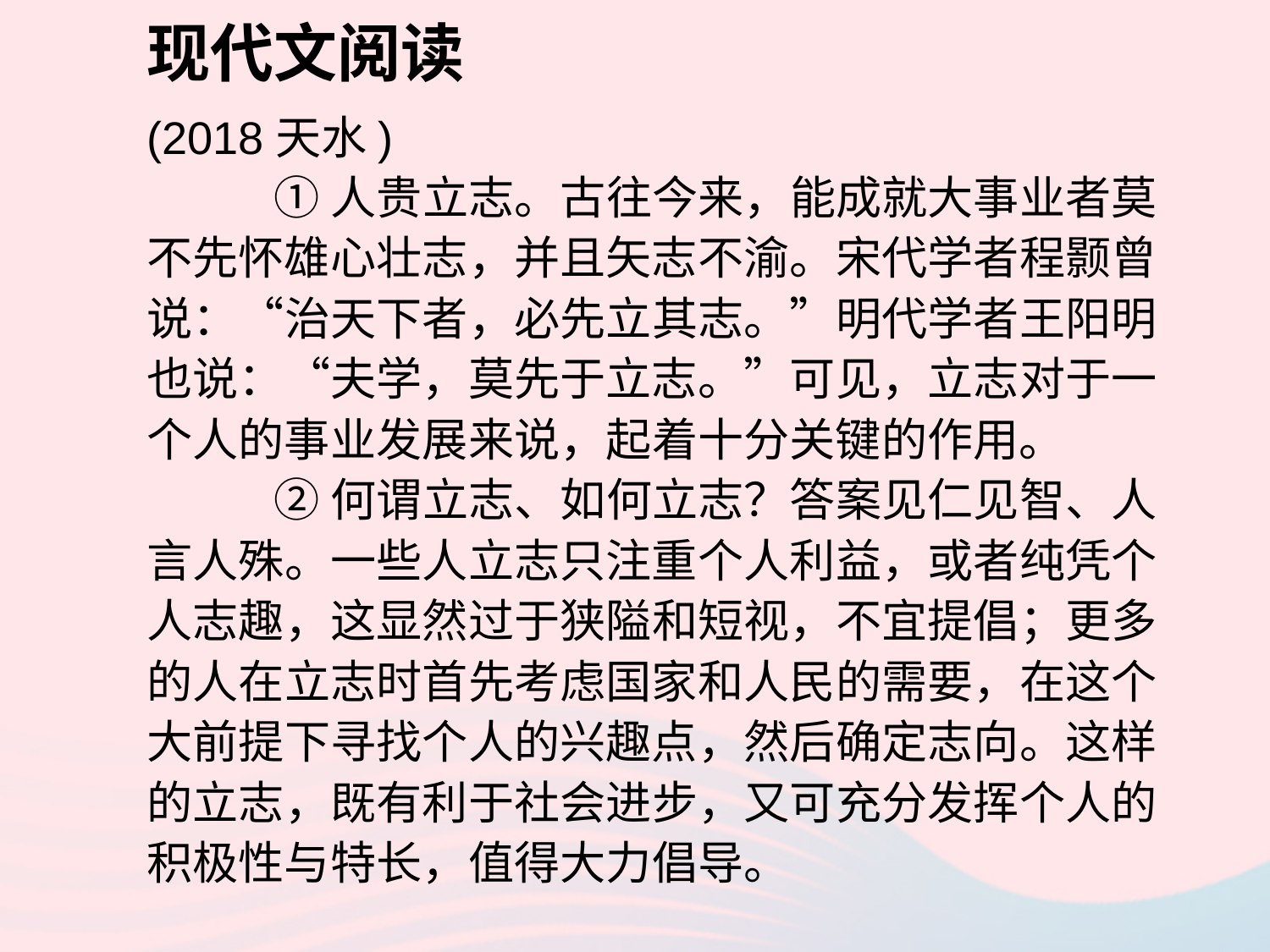

现代文阅读
(2018天水)
	①人贵立志。古往今来，能成就大事业者莫不先怀雄心壮志，并且矢志不渝。宋代学者程颢曾说：“治天下者，必先立其志。”明代学者王阳明也说：“夫学，莫先于立志。”可见，立志对于一个人的事业发展来说，起着十分关键的作用。
	②何谓立志、如何立志？答案见仁见智、人言人殊。一些人立志只注重个人利益，或者纯凭个人志趣，这显然过于狭隘和短视，不宜提倡；更多的人在立志时首先考虑国家和人民的需要，在这个大前提下寻找个人的兴趣点，然后确定志向。这样的立志，既有利于社会进步，又可充分发挥个人的积极性与特长，值得大力倡导。